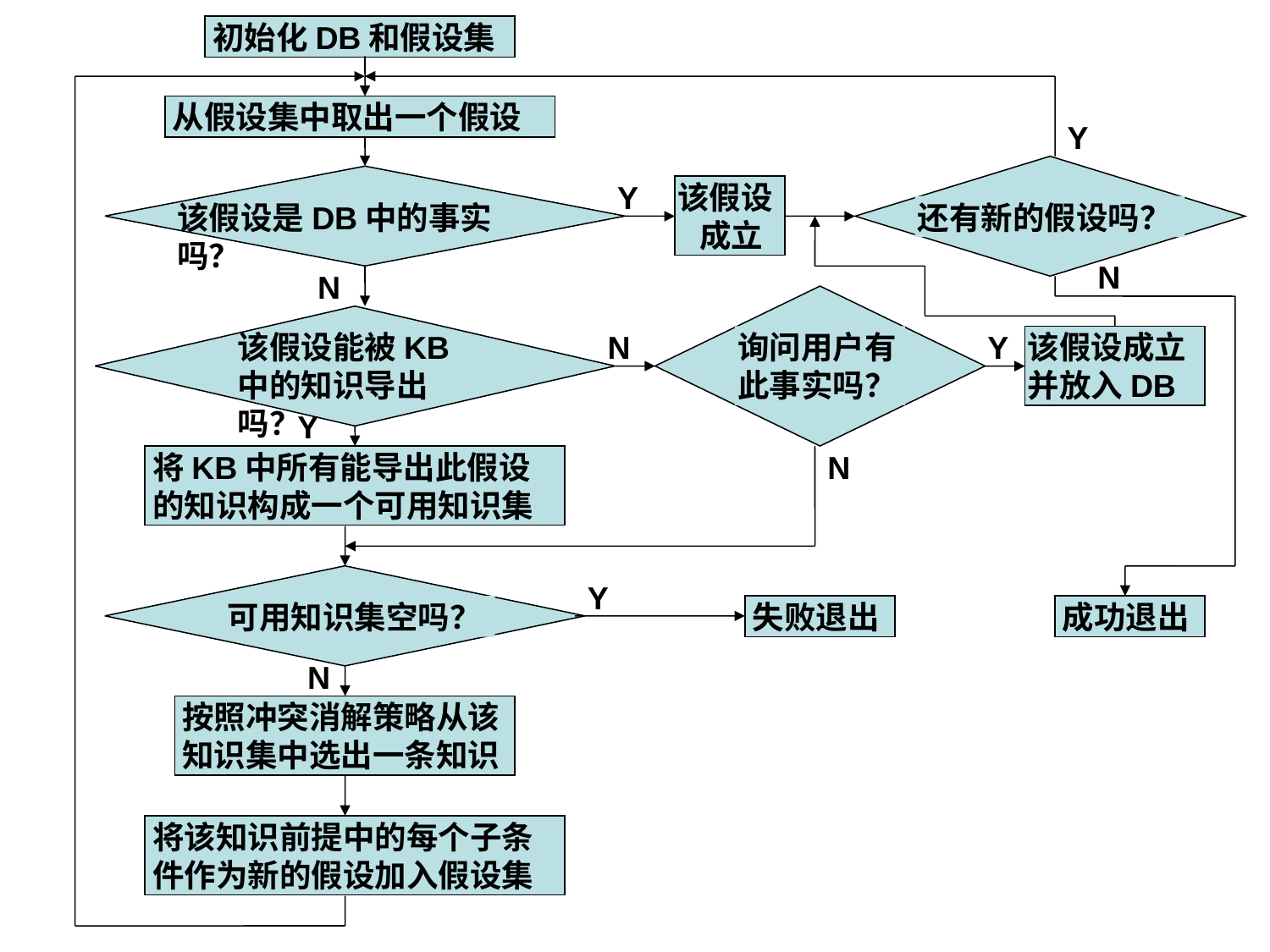

初始化DB和假设集

从假设集中取出一个假设
Y

Y
该假设
  成立
该假设是DB中的事实吗？
还有新的假设吗？

N
N

该假设能被KB中的知识导出吗？
N
询问用户有此事实吗？
Y
该假设成立
并放入DB

Y

将KB中所有能导出此假设的知识构成一个可用知识集

N

Y
可用知识集空吗？
失败退出
成功退出

N

按照冲突消解策略从该知识集中选出一条知识

将该知识前提中的每个子条件作为新的假设加入假设集